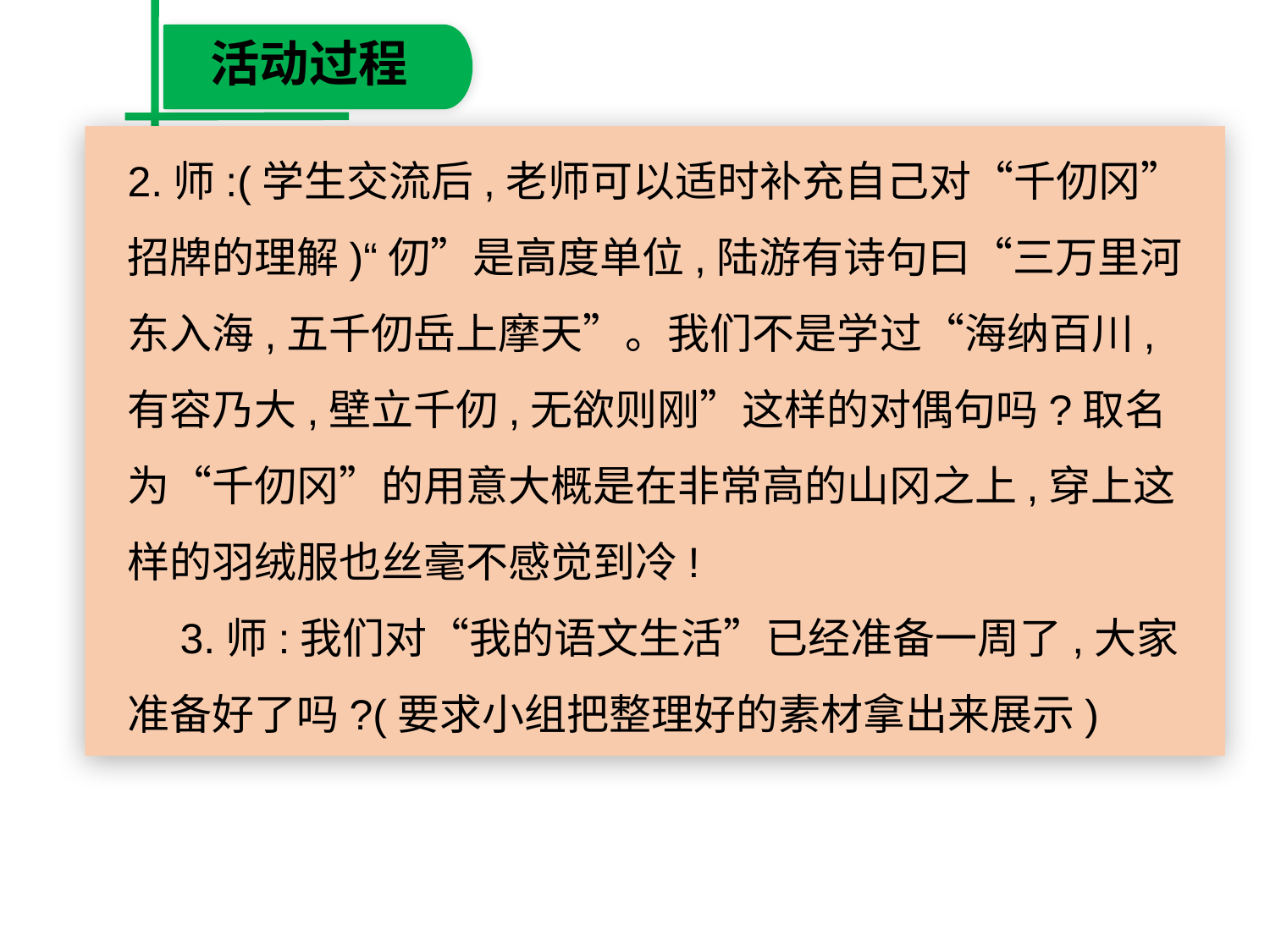

活动过程
2.师:(学生交流后,老师可以适时补充自己对“千仞冈”招牌的理解)“仞”是高度单位,陆游有诗句曰“三万里河东入海,五千仞岳上摩天”。我们不是学过“海纳百川,有容乃大,壁立千仞,无欲则刚”这样的对偶句吗?取名为“千仞冈”的用意大概是在非常高的山冈之上,穿上这样的羽绒服也丝毫不感觉到冷!
　3.师:我们对“我的语文生活”已经准备一周了,大家准备好了吗?(要求小组把整理好的素材拿出来展示)